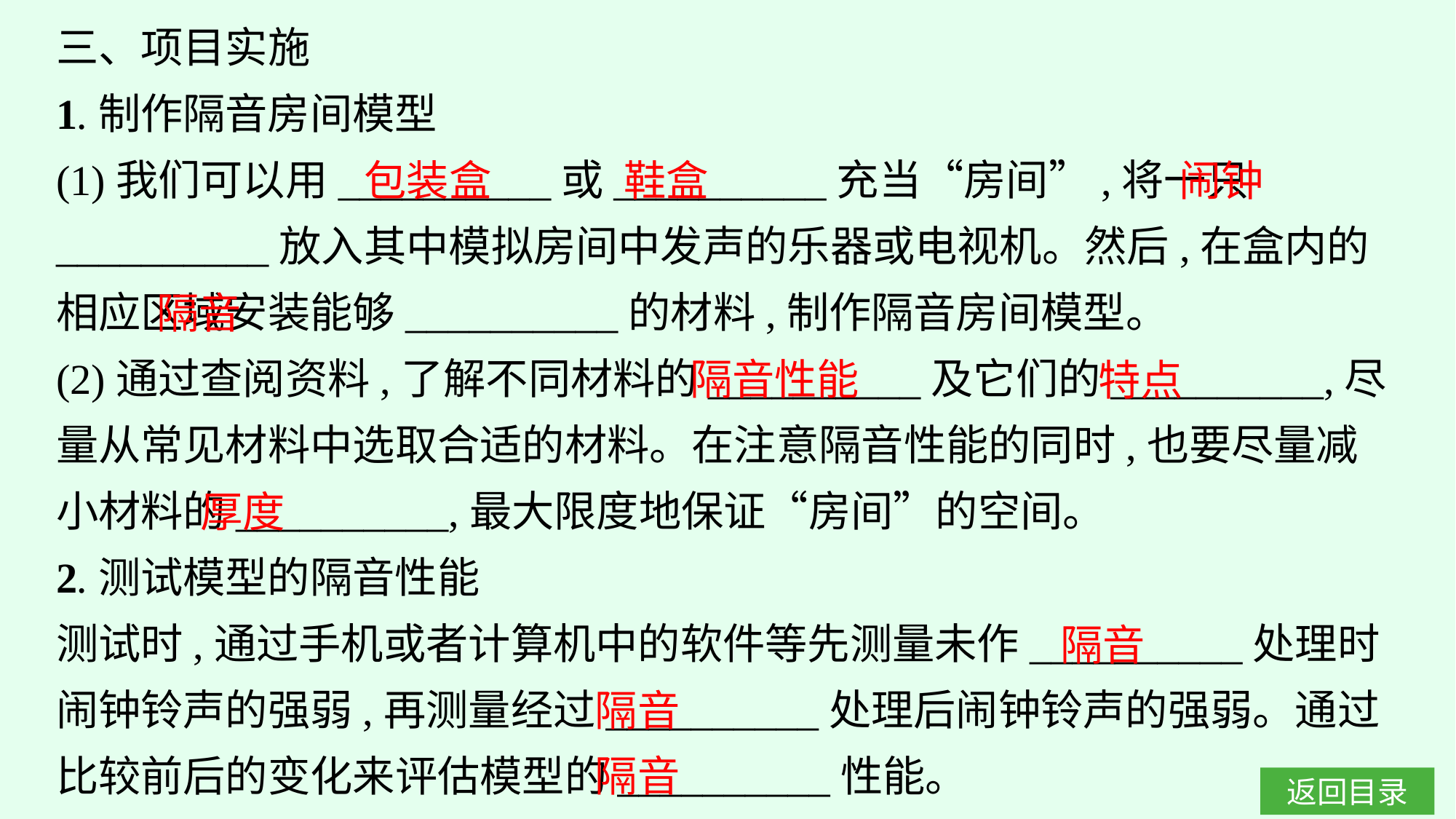

三、项目实施
1.制作隔音房间模型
(1)我们可以用__________或__________充当“房间”,将一只__________放入其中模拟房间中发声的乐器或电视机。然后,在盒内的相应区域安装能够__________的材料,制作隔音房间模型。
(2)通过查阅资料,了解不同材料的__________及它们的__________,尽量从常见材料中选取合适的材料。在注意隔音性能的同时,也要尽量减小材料的__________,最大限度地保证“房间”的空间。
2.测试模型的隔音性能
测试时,通过手机或者计算机中的软件等先测量未作__________处理时闹钟铃声的强弱,再测量经过__________处理后闹钟铃声的强弱。通过比较前后的变化来评估模型的__________性能。
闹钟
包装盒
鞋盒
隔音
隔音性能
特点
厚度
隔音
隔音
隔音